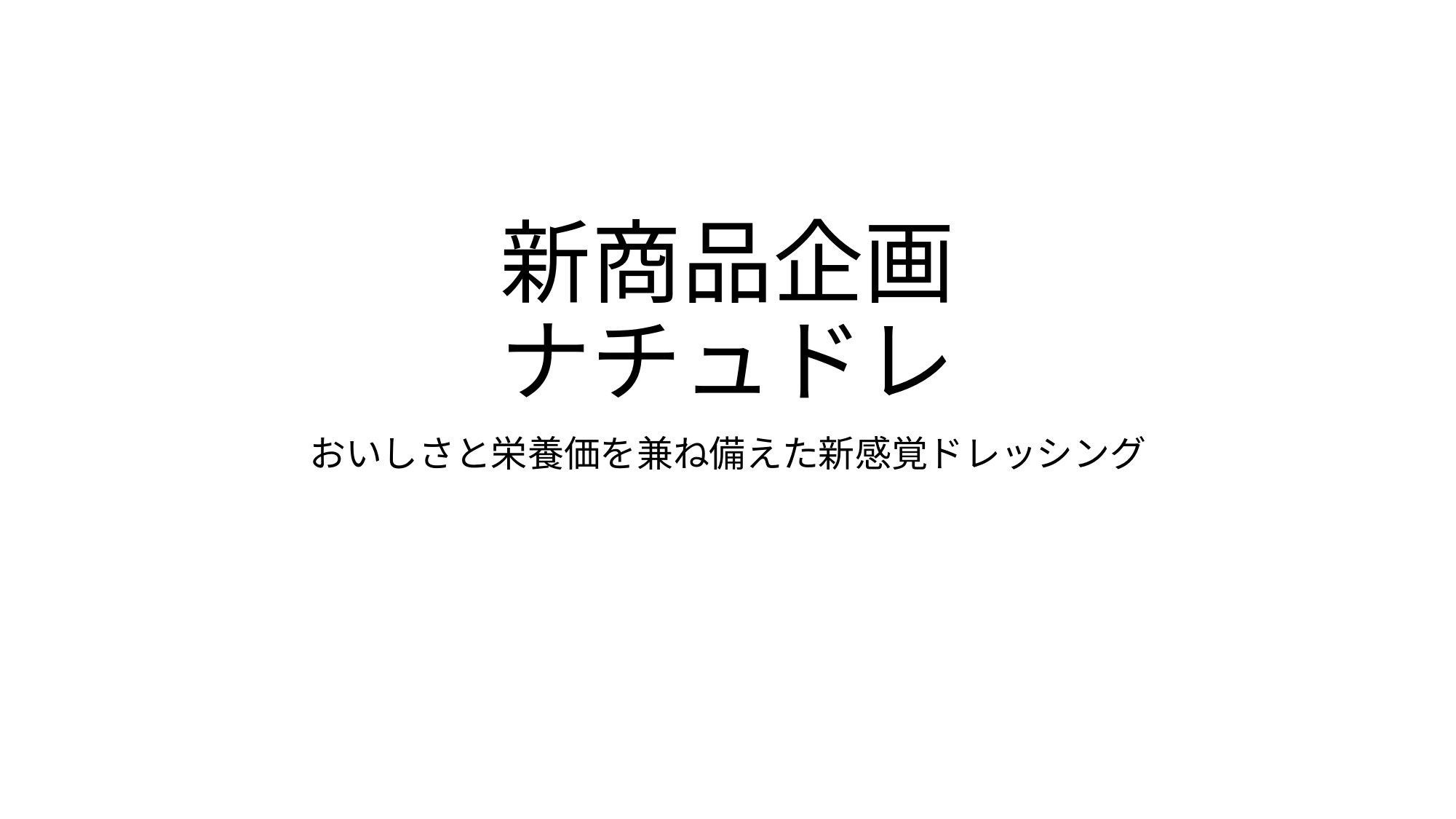

# 新商品企画 ナチュドレ
おいしさと栄養価を兼ね備えた新感覚ドレッシング